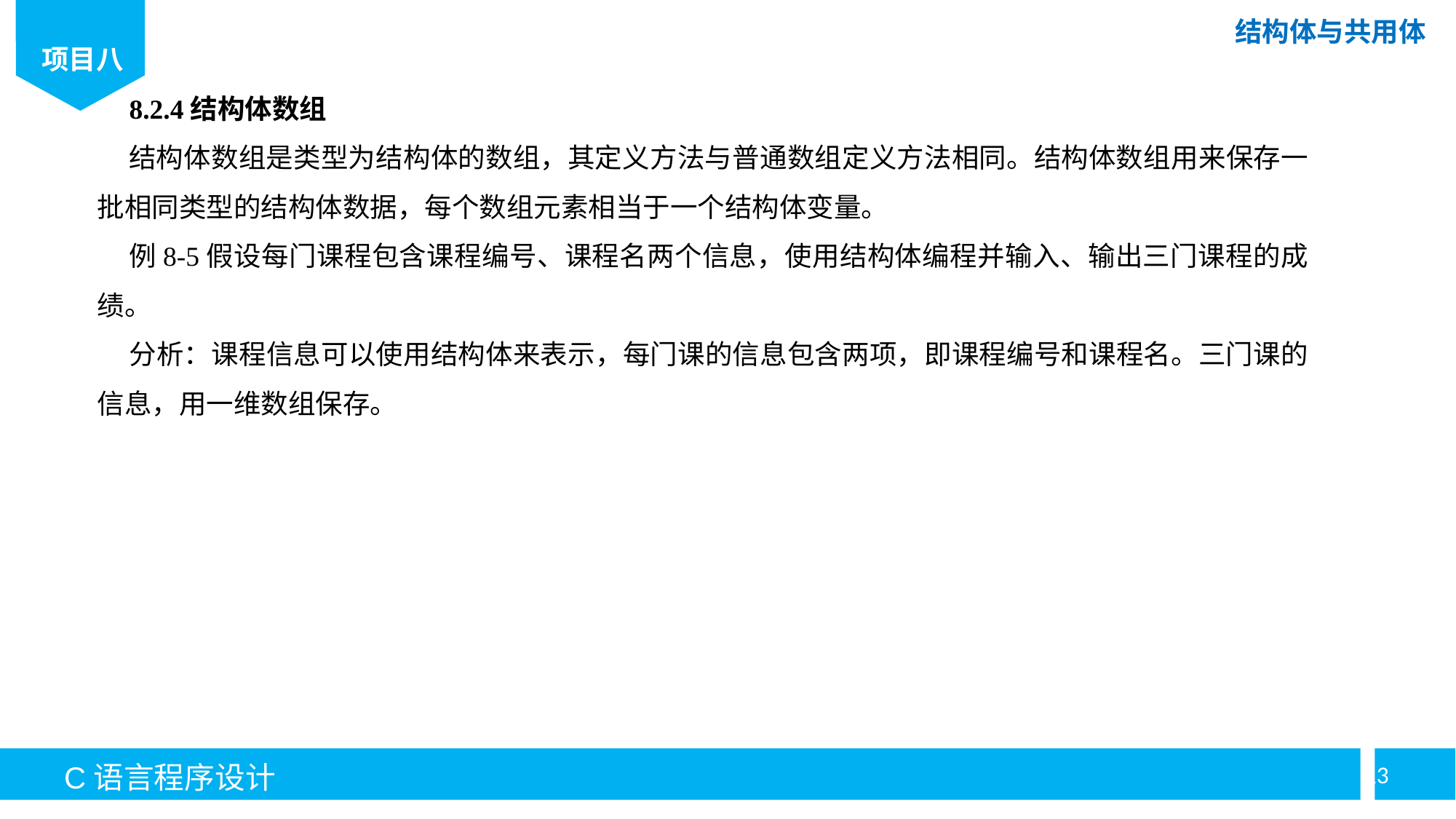

8.2.4结构体数组
结构体数组是类型为结构体的数组，其定义方法与普通数组定义方法相同。结构体数组用来保存一批相同类型的结构体数据，每个数组元素相当于一个结构体变量。
例8-5假设每门课程包含课程编号、课程名两个信息，使用结构体编程并输入、输出三门课程的成绩。
分析：课程信息可以使用结构体来表示，每门课的信息包含两项，即课程编号和课程名。三门课的信息，用一维数组保存。